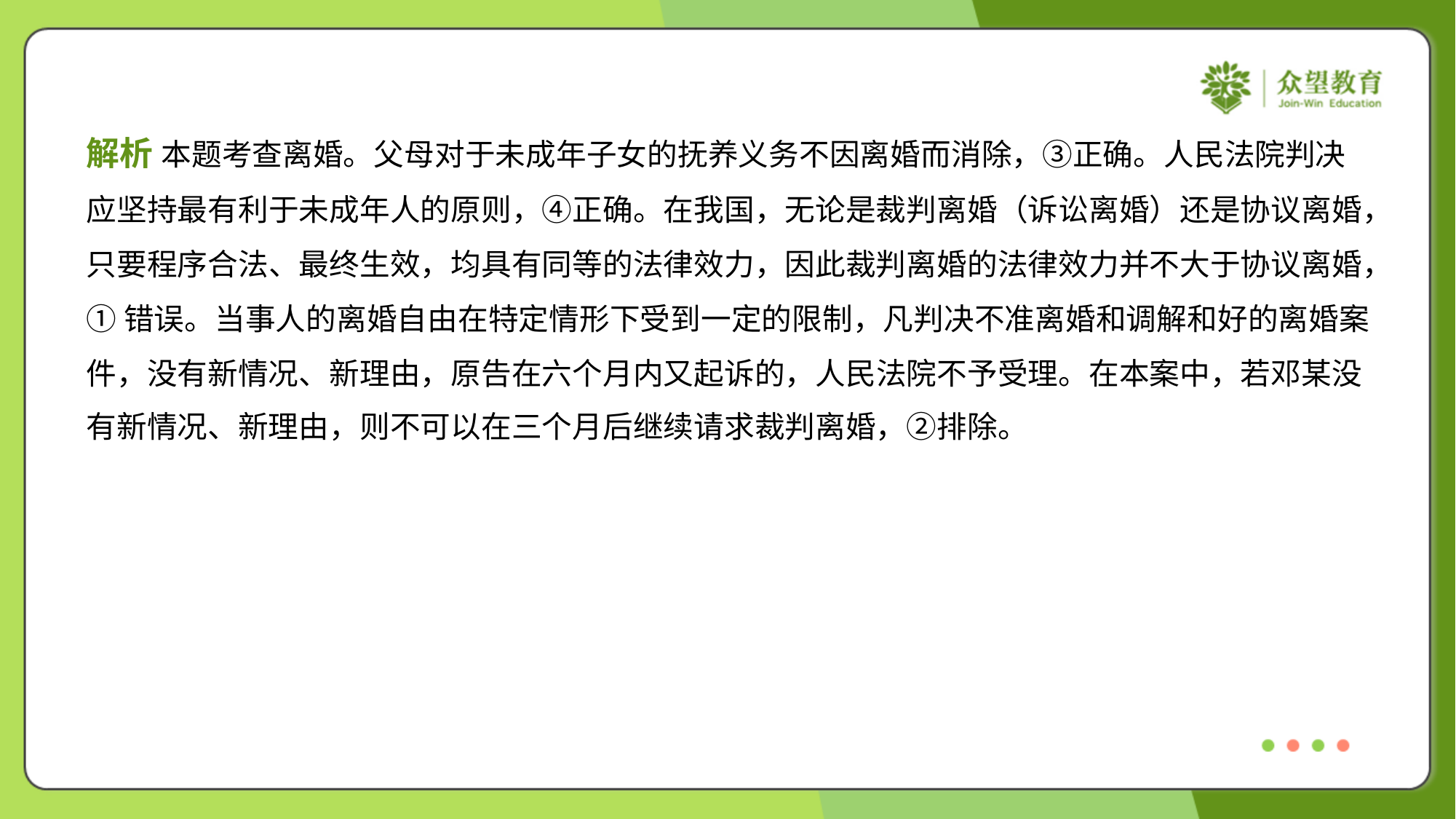

解析 本题考查离婚。父母对于未成年子女的抚养义务不因离婚而消除，③正确。人民法院判决
应坚持最有利于未成年人的原则，④正确。在我国，无论是裁判离婚（诉讼离婚）还是协议离婚，
只要程序合法、最终生效，均具有同等的法律效力，因此裁判离婚的法律效力并不大于协议离婚，
①错误。当事人的离婚自由在特定情形下受到一定的限制，凡判决不准离婚和调解和好的离婚案
件，没有新情况、新理由，原告在六个月内又起诉的，人民法院不予受理。在本案中，若邓某没
有新情况、新理由，则不可以在三个月后继续请求裁判离婚，②排除。